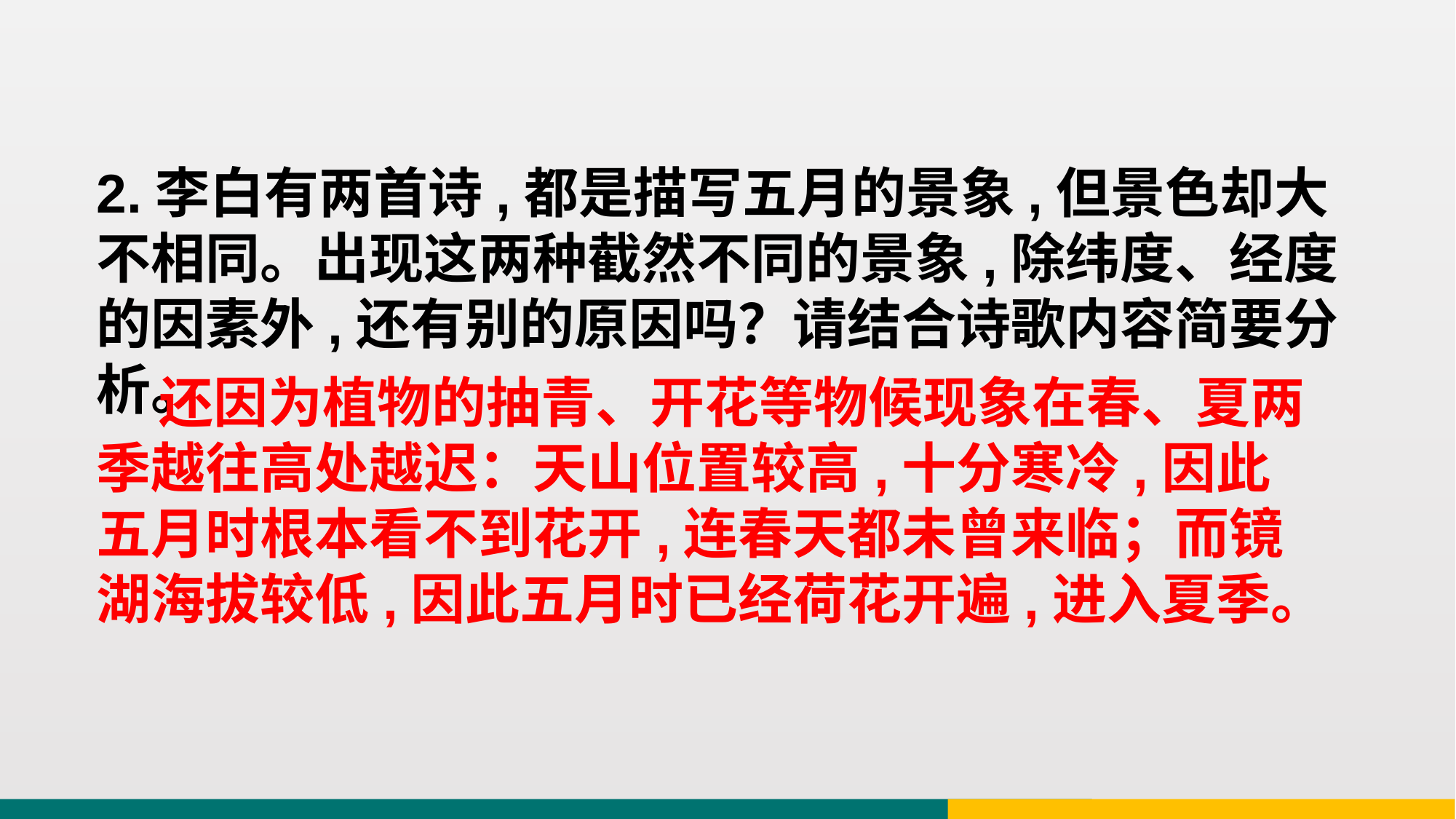

2.李白有两首诗,都是描写五月的景象,但景色却大不相同。出现这两种截然不同的景象,除纬度、经度的因素外,还有别的原因吗？请结合诗歌内容简要分析。
    还因为植物的抽青、开花等物候现象在春、夏两季越往高处越迟：天山位置较高,十分寒冷,因此五月时根本看不到花开,连春天都未曾来临；而镜湖海拔较低,因此五月时已经荷花开遍,进入夏季。